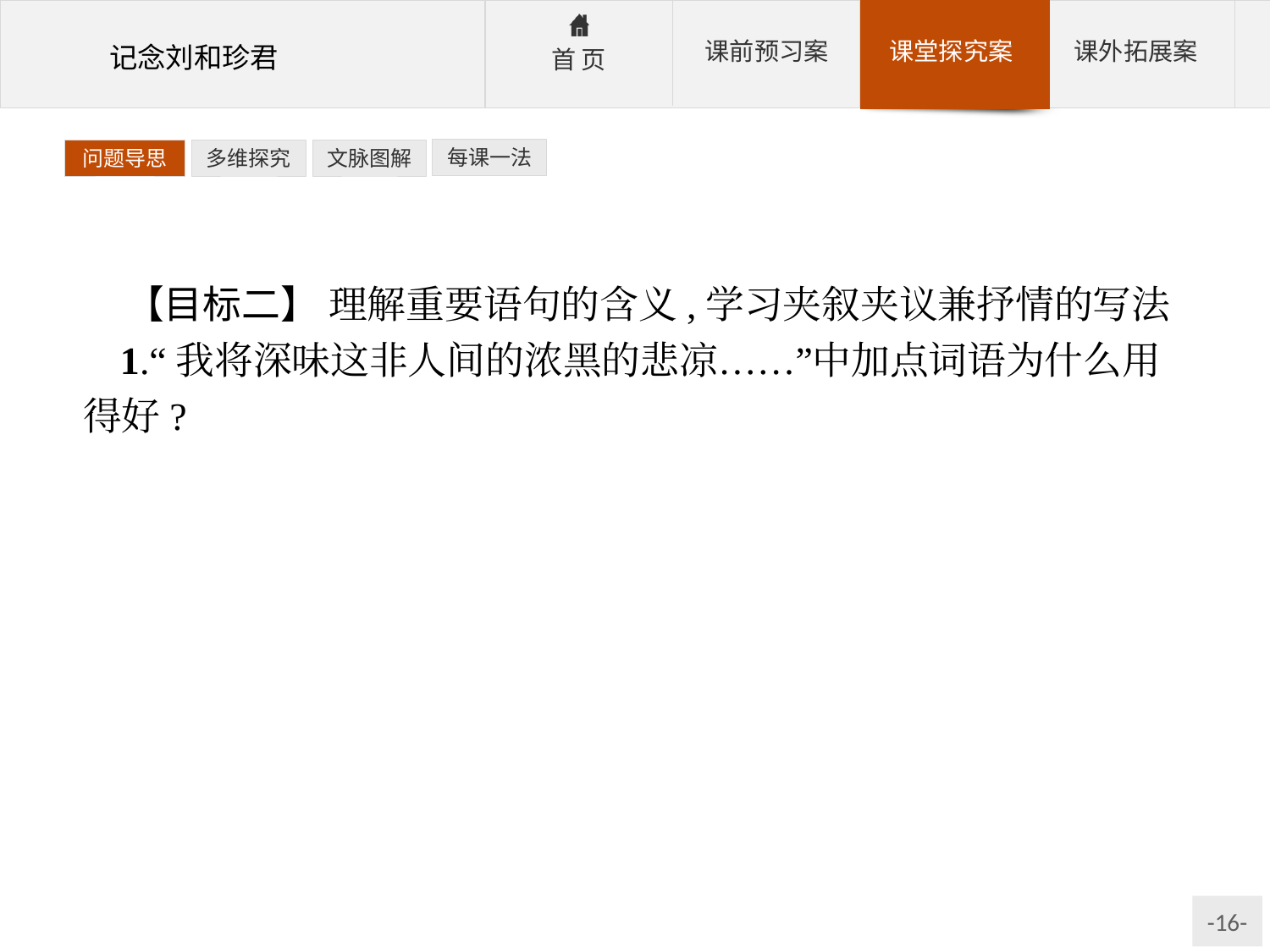

每课一法
问题导思
多维探究
文脉图解
【目标二】 理解重要语句的含义,学习夹叙夹议兼抒情的写法
1.“我将深味这非人间的浓黑的悲凉……”中加点词语为什么用得好?
参考答案:“深味”是“深深地体会”的意思;“悲凉”本无颜色,用“浓黑”修饰之,化抽象为具体,突出了“悲凉”之重。因为四十多个爱国青年的血洒在执政府前,而几个“所谓学者文人”对他们进行诽谤,这种屠杀和造谣给作者带来的悲痛是多重的,是“浓黑”的,作者只有“深味”方能表其痛苦之深。